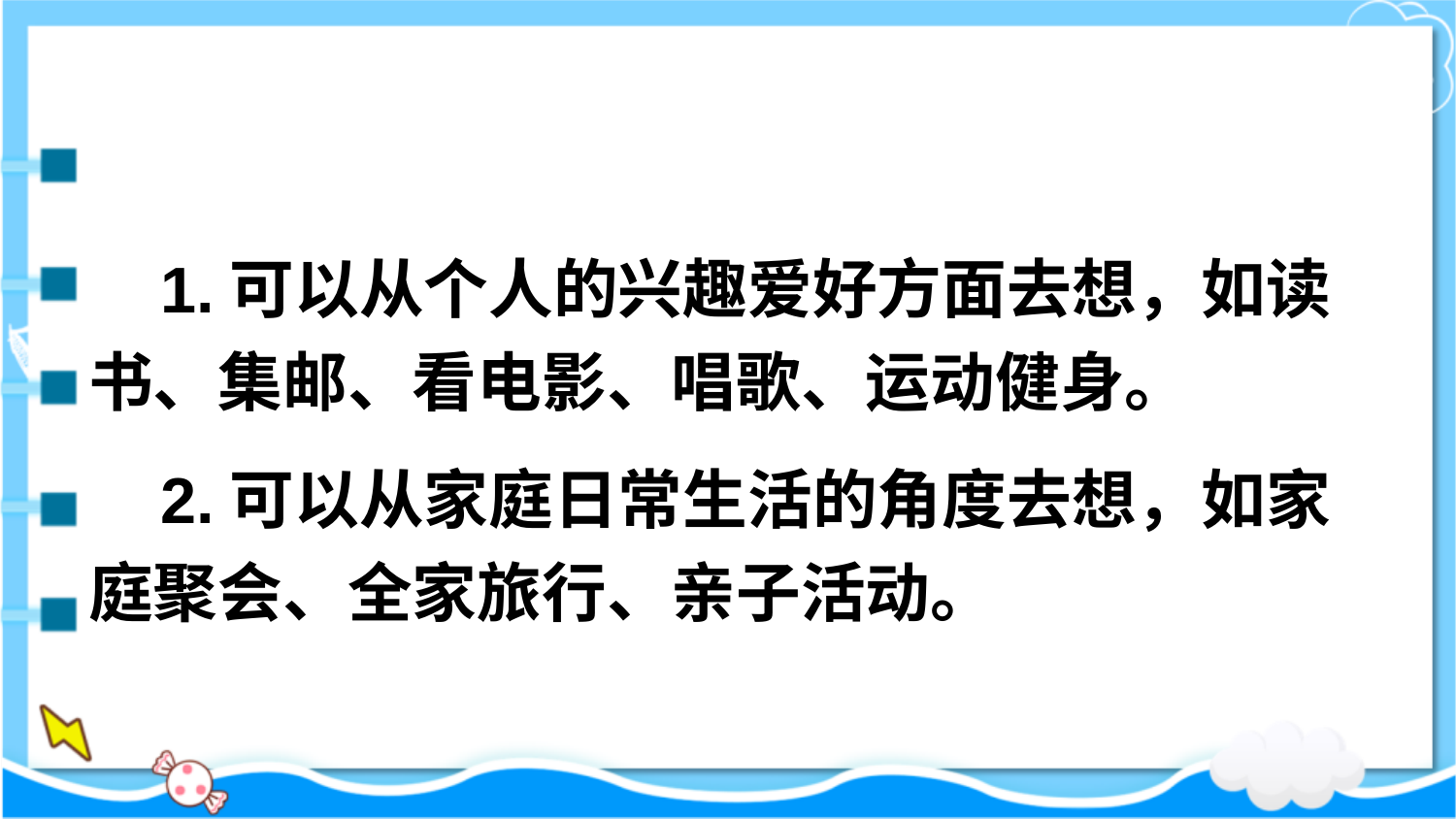

1.可以从个人的兴趣爱好方面去想，如读书、集邮、看电影、唱歌、运动健身。
    2.可以从家庭日常生活的角度去想，如家庭聚会、全家旅行、亲子活动。